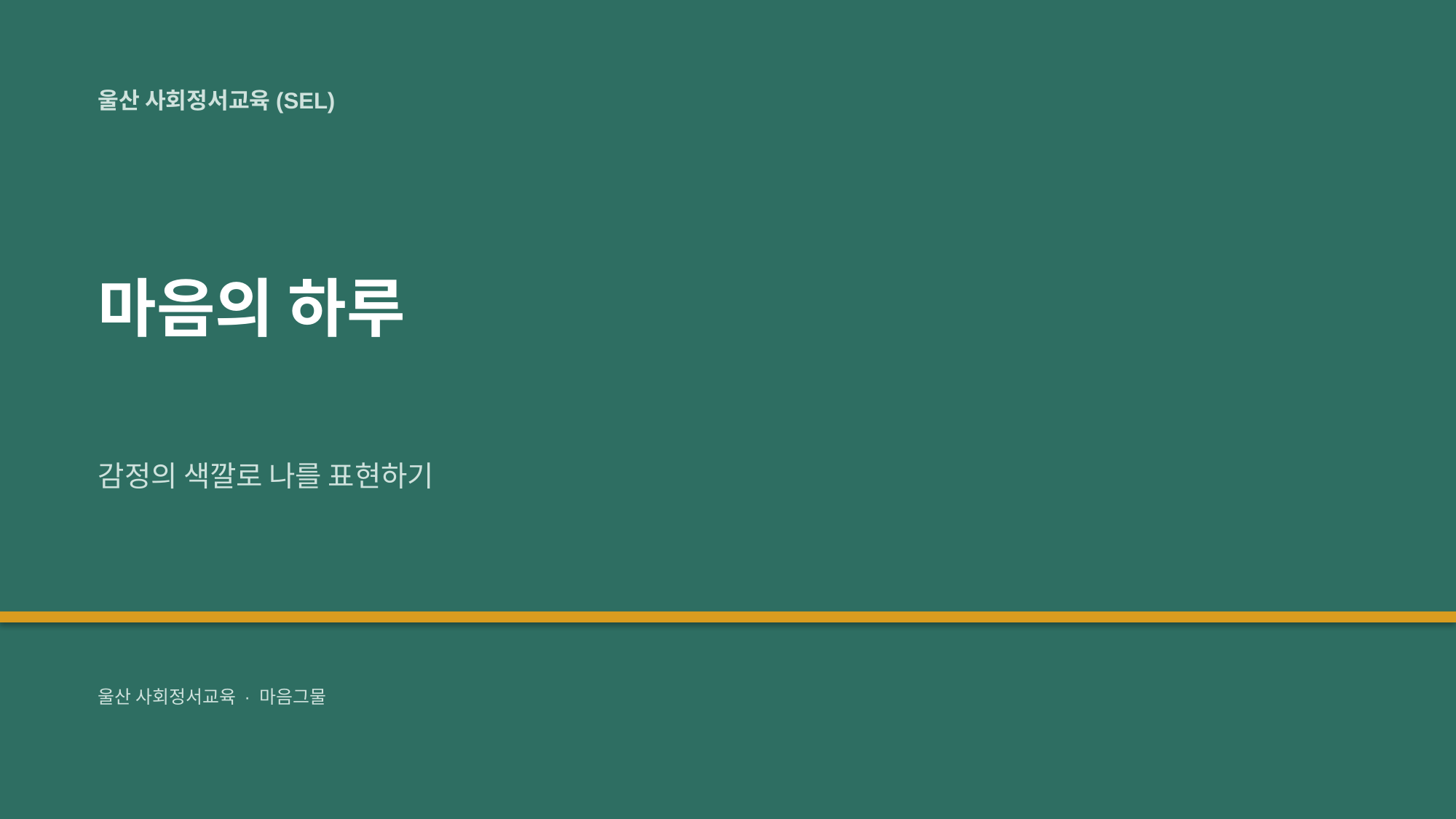

울산 사회정서교육(SEL)
마음의 하루
감정의 색깔로 나를 표현하기

울산 사회정서교육 · 마음그물